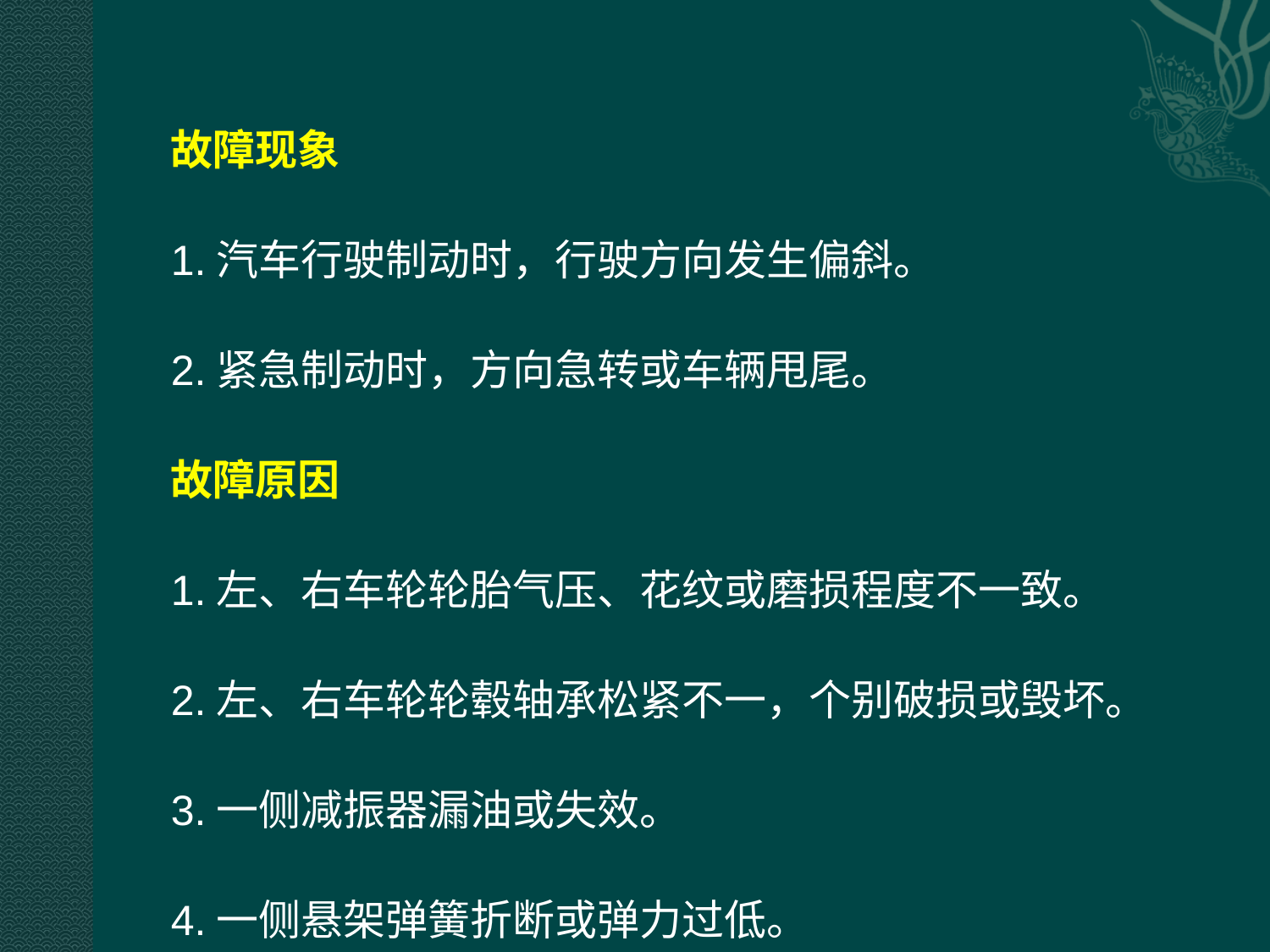

故障现象
1.汽车行驶制动时，行驶方向发生偏斜。
2.紧急制动时，方向急转或车辆甩尾。
故障原因
1.左、右车轮轮胎气压、花纹或磨损程度不一致。
2.左、右车轮轮毂轴承松紧不一，个别破损或毁坏。
3.一侧减振器漏油或失效。
4.一侧悬架弹簧折断或弹力过低。